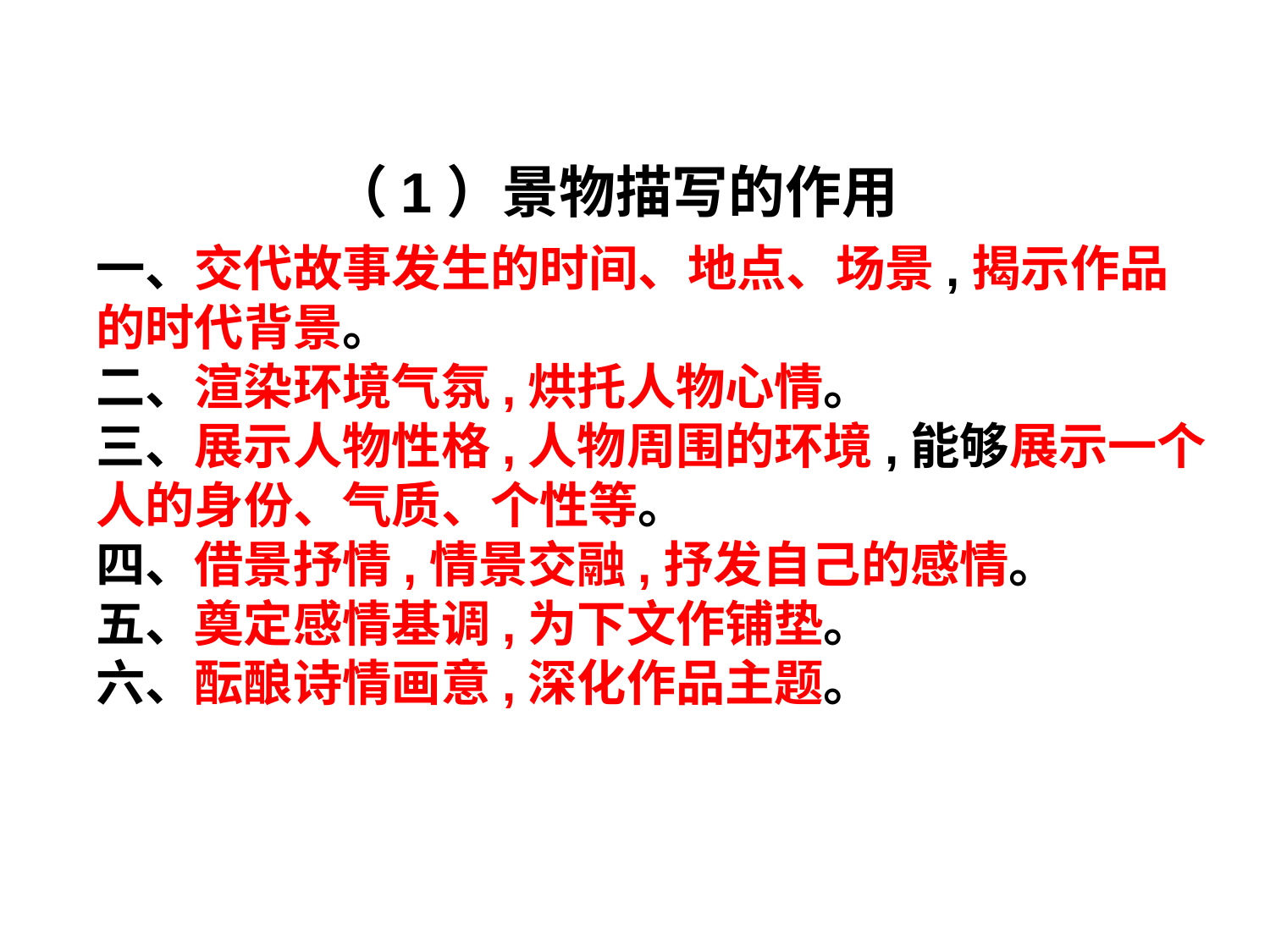

（1）景物描写的作用
一、交代故事发生的时间、地点、场景,揭示作品的时代背景。
二、渲染环境气氛,烘托人物心情。
三、展示人物性格,人物周围的环境,能够展示一个人的身份、气质、个性等。
四、借景抒情,情景交融,抒发自己的感情。
五、奠定感情基调,为下文作铺垫。
六、酝酿诗情画意,深化作品主题。